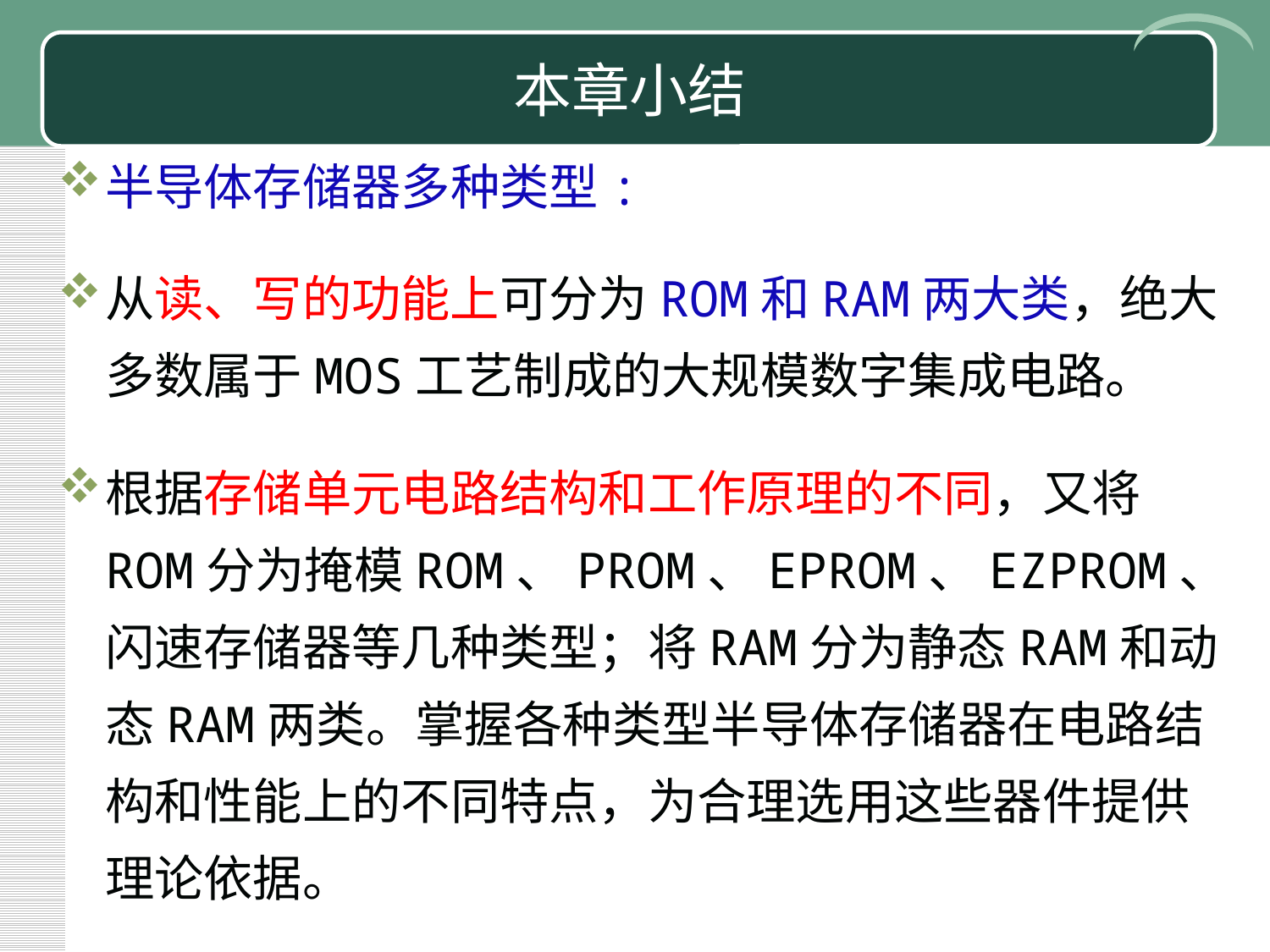

# 本章小结
半导体存储器多种类型:

从读、写的功能上可分为ROM和RAM两大类，绝大多数属于MOS工艺制成的大规模数字集成电路。

根据存储单元电路结构和工作原理的不同，又将ROM分为掩模ROM、PROM、EPROM、EZPROM、闪速存储器等几种类型；将RAM分为静态RAM和动态RAM两类。掌握各种类型半导体存储器在电路结构和性能上的不同特点，为合理选用这些器件提供理论依据。